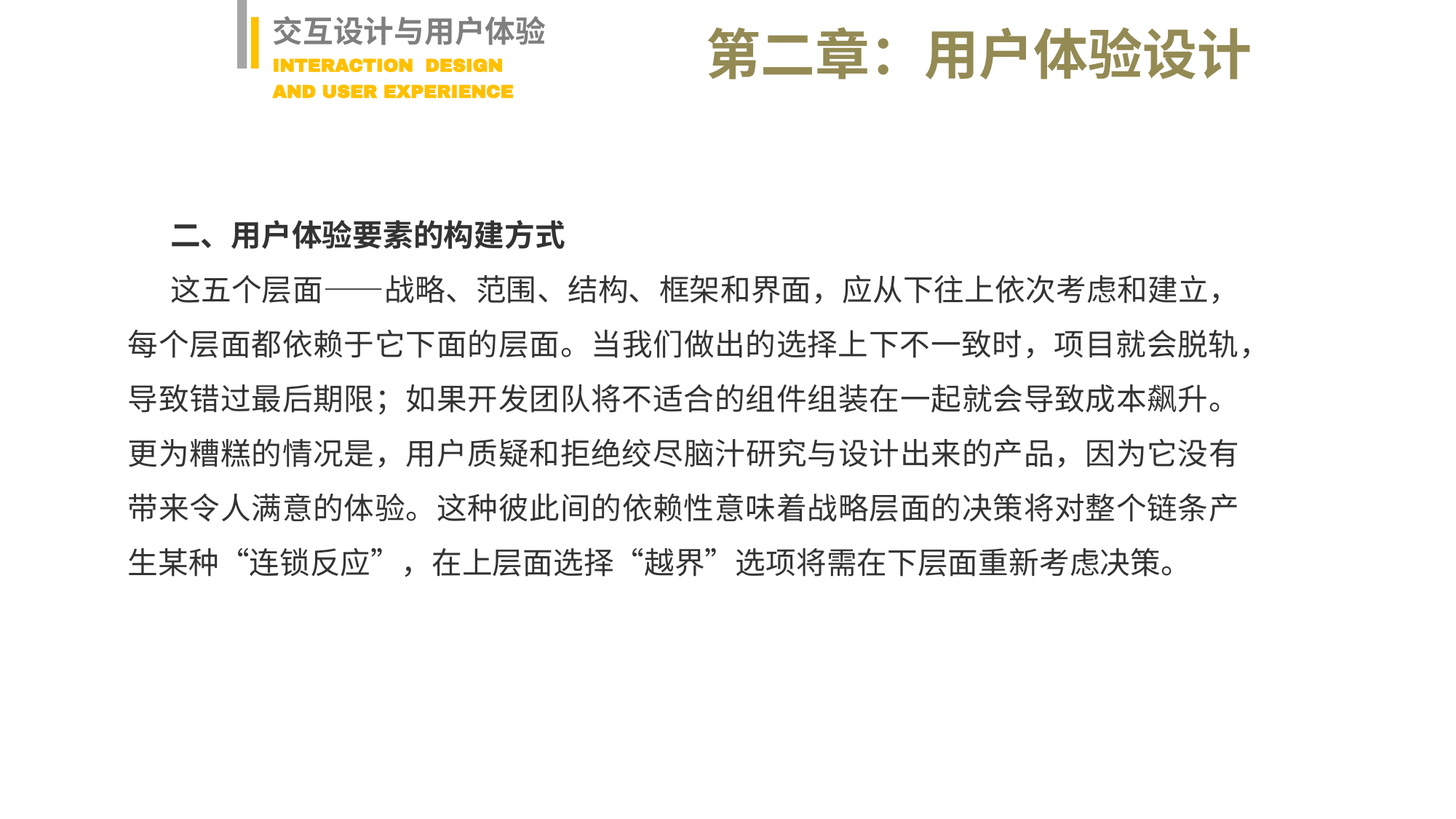

交互设计与用户体验
INTERACTION  DESIGN
AND USER EXPERIENCE
第二章：用户体验设计

二、用户体验要素的构建方式
这五个层面——战略、范围、结构、框架和界面，应从下往上依次考虑和建立，每个层面都依赖于它下面的层面。当我们做出的选择上下不一致时，项目就会脱轨，导致错过最后期限；如果开发团队将不适合的组件组装在一起就会导致成本飙升。更为糟糕的情况是，用户质疑和拒绝绞尽脑汁研究与设计出来的产品，因为它没有带来令人满意的体验。这种彼此间的依赖性意味着战略层面的决策将对整个链条产生某种“连锁反应”，在上层面选择“越界”选项将需在下层面重新考虑决策。